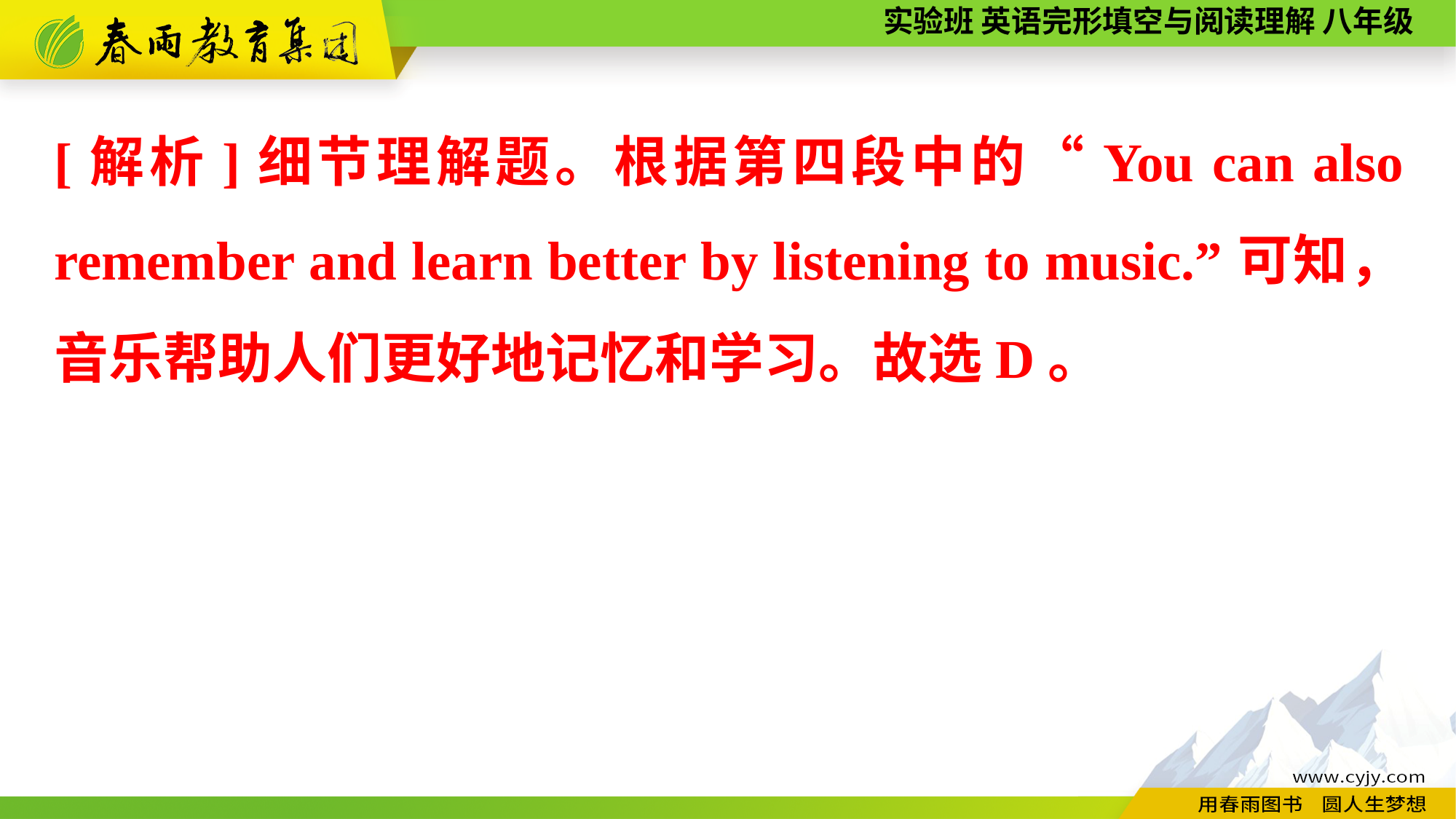

[解析]细节理解题。根据第四段中的“You can also remember and learn better by listening to music.”可知，音乐帮助人们更好地记忆和学习。故选D。